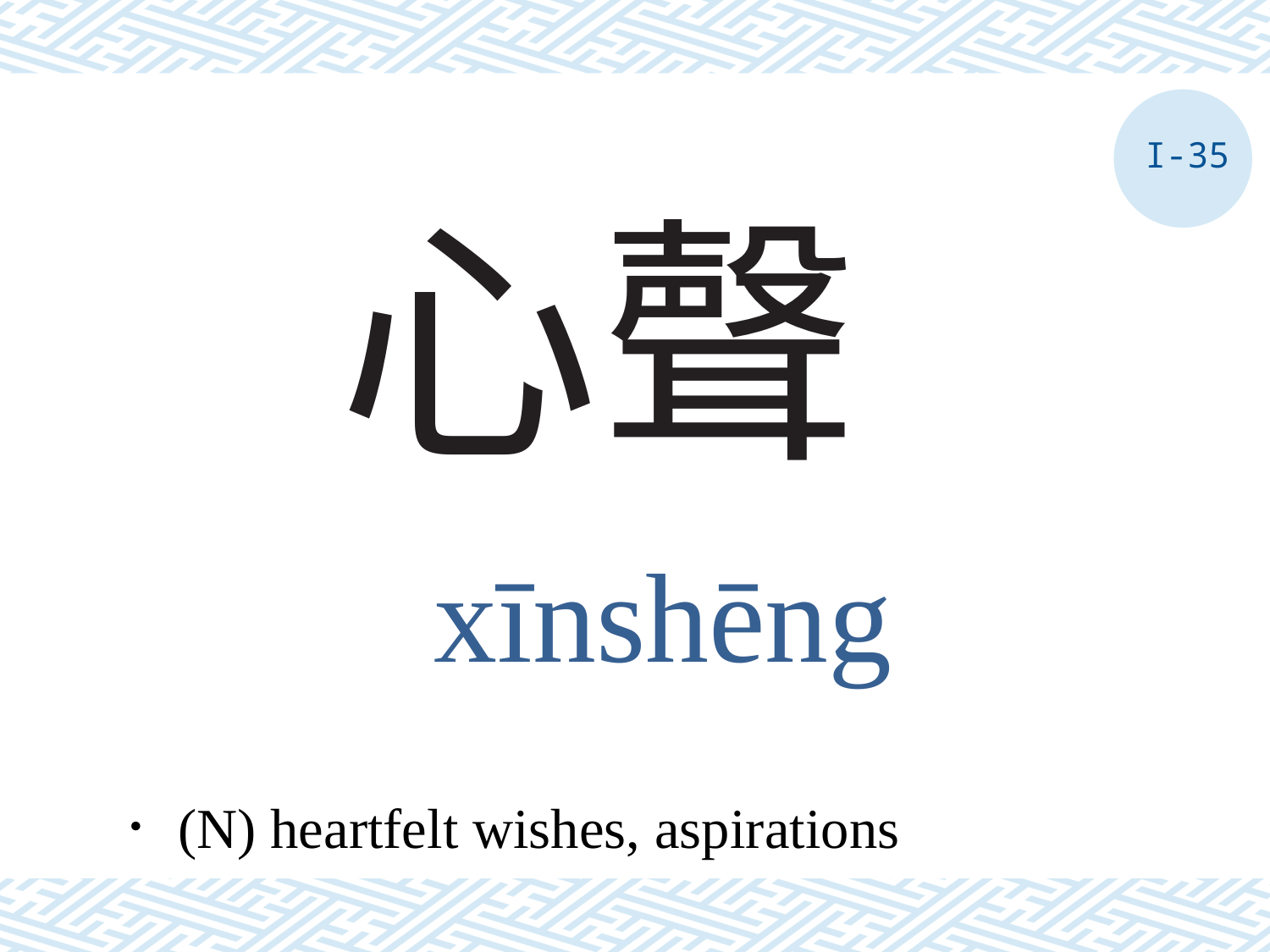

I-35

# 心聲
xīnshēng
．(N) heartfelt wishes, aspirations